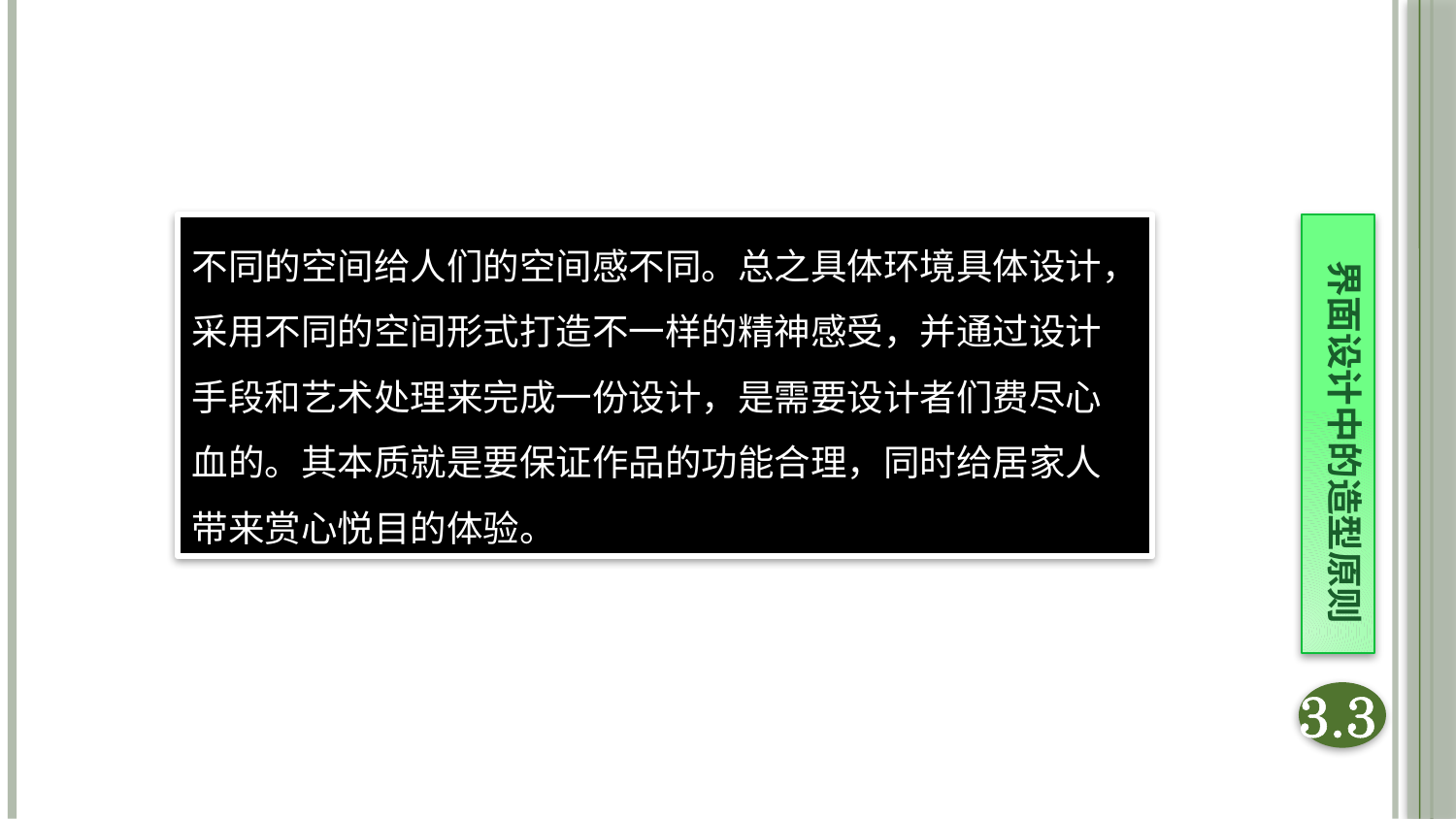

不同的空间给人们的空间感不同。总之具体环境具体设计，采用不同的空间形式打造不一样的精神感受，并通过设计手段和艺术处理来完成一份设计，是需要设计者们费尽心血的。其本质就是要保证作品的功能合理，同时给居家人带来赏心悦目的体验。
 界面设计中的造型原则
3.3